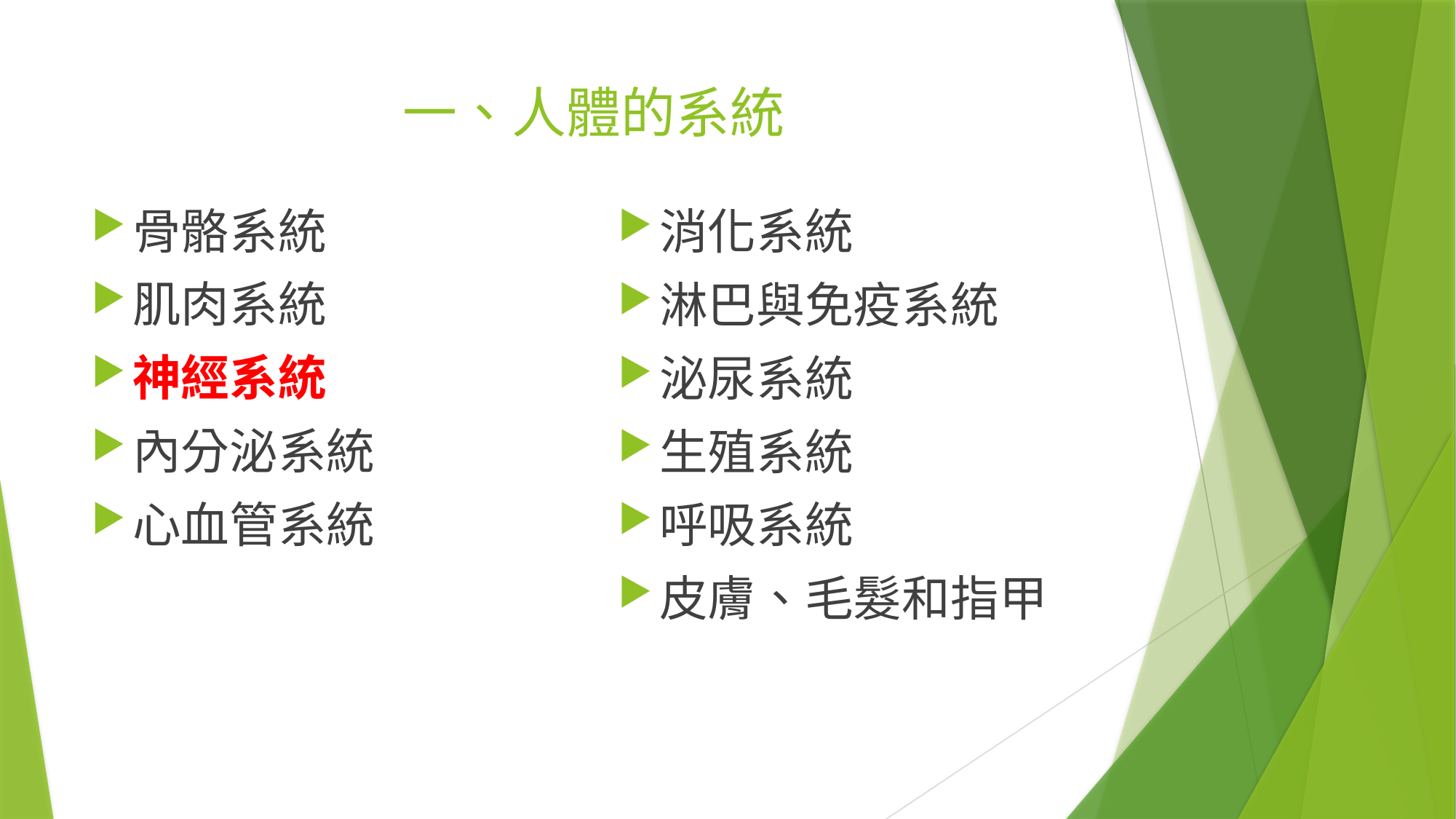

# 一、人體的系統
骨骼系統
肌肉系統
神經系統
內分泌系統
心血管系統

消化系統
淋巴與免疫系統
泌尿系統
生殖系統
呼吸系統
皮膚、毛髮和指甲